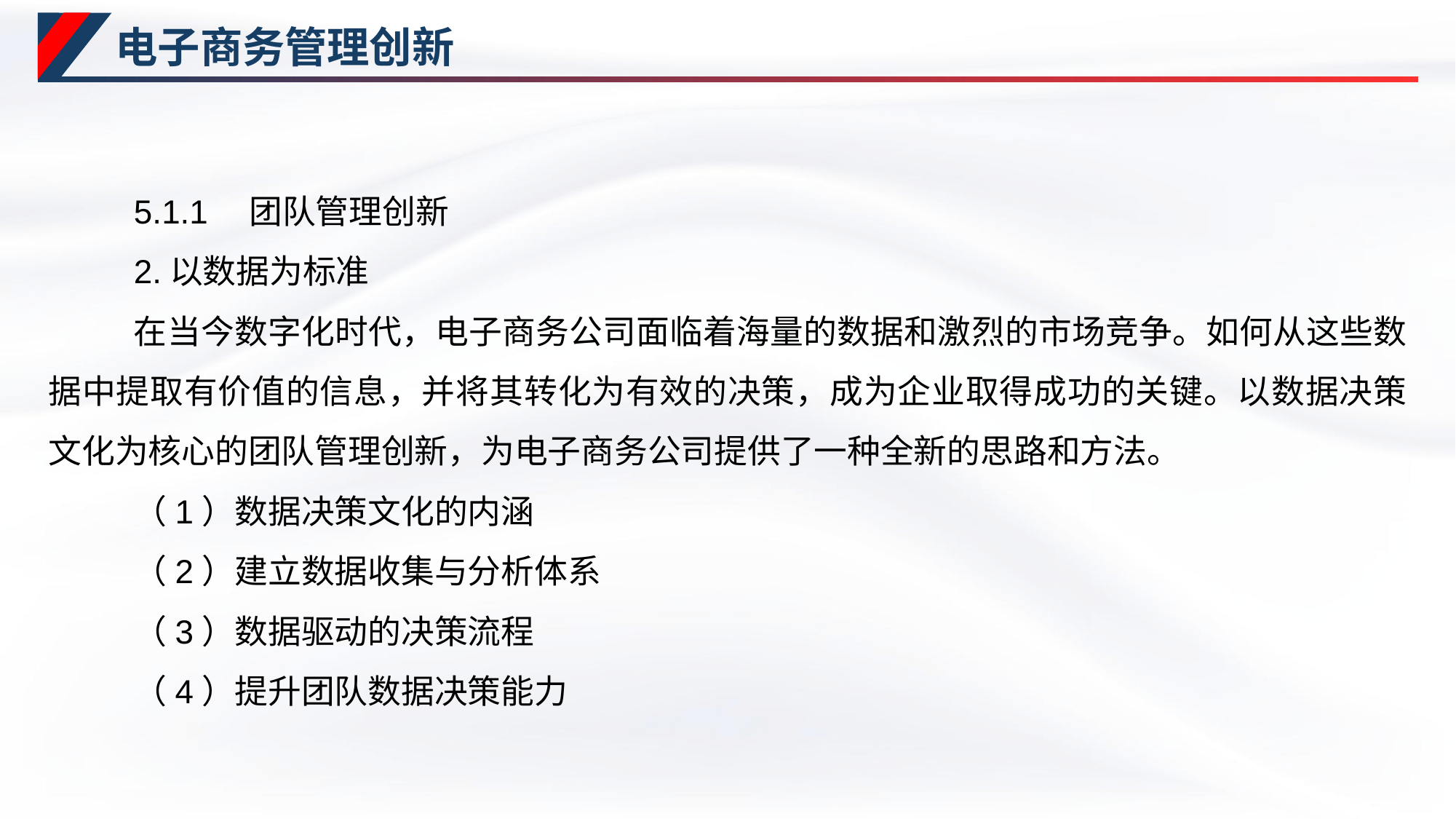

# 电子商务管理创新
5.1.1　团队管理创新
2.以数据为标准
在当今数字化时代，电子商务公司面临着海量的数据和激烈的市场竞争。如何从这些数据中提取有价值的信息，并将其转化为有效的决策，成为企业取得成功的关键。以数据决策文化为核心的团队管理创新，为电子商务公司提供了一种全新的思路和方法。
（1）数据决策文化的内涵
（2）建立数据收集与分析体系
（3）数据驱动的决策流程
（4）提升团队数据决策能力